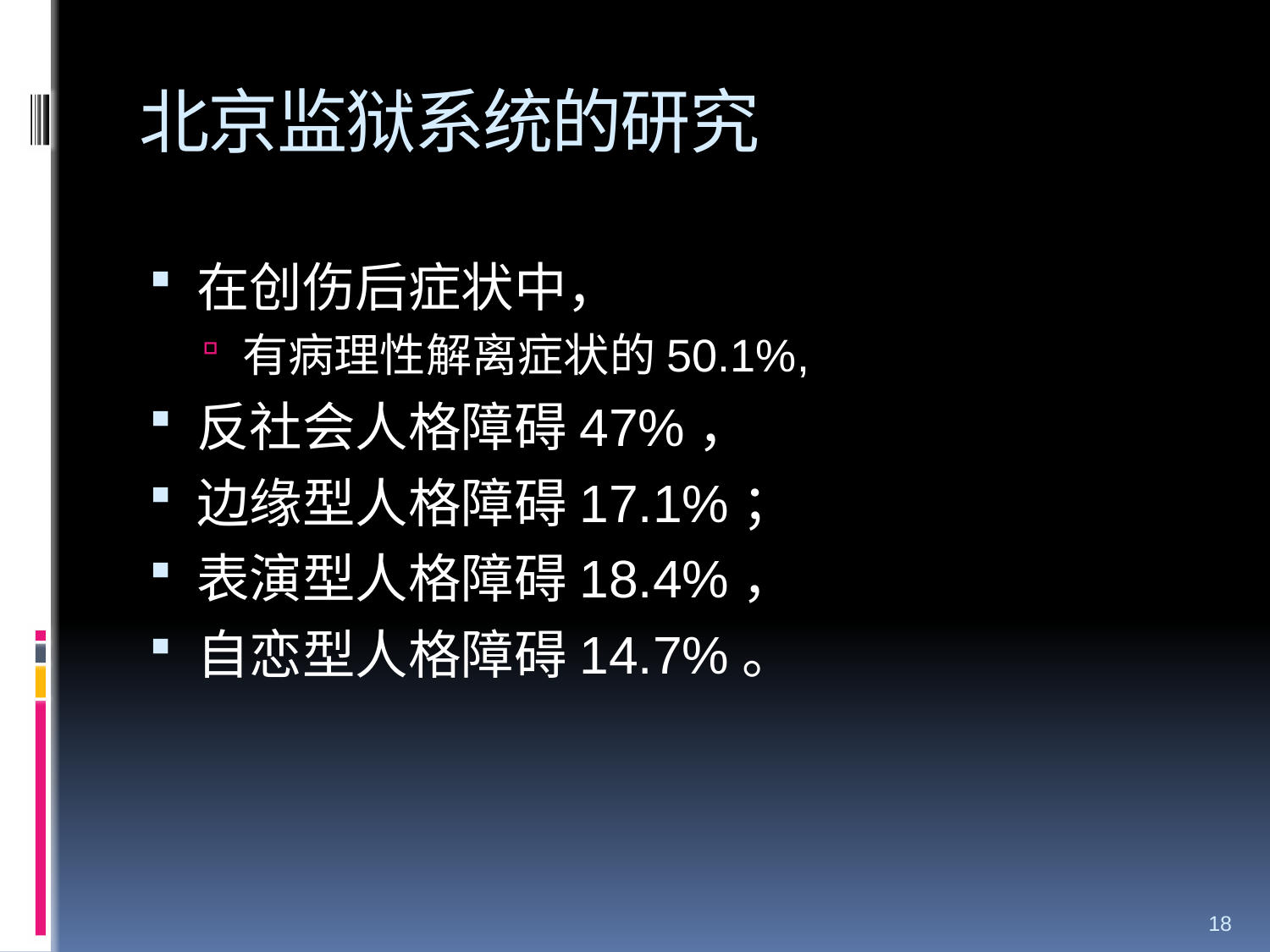

# 北京监狱系统的研究
在创伤后症状中，
有病理性解离症状的50.1%,
反社会人格障碍47%，
边缘型人格障碍17.1%；
表演型人格障碍18.4%，
自恋型人格障碍14.7%。

18